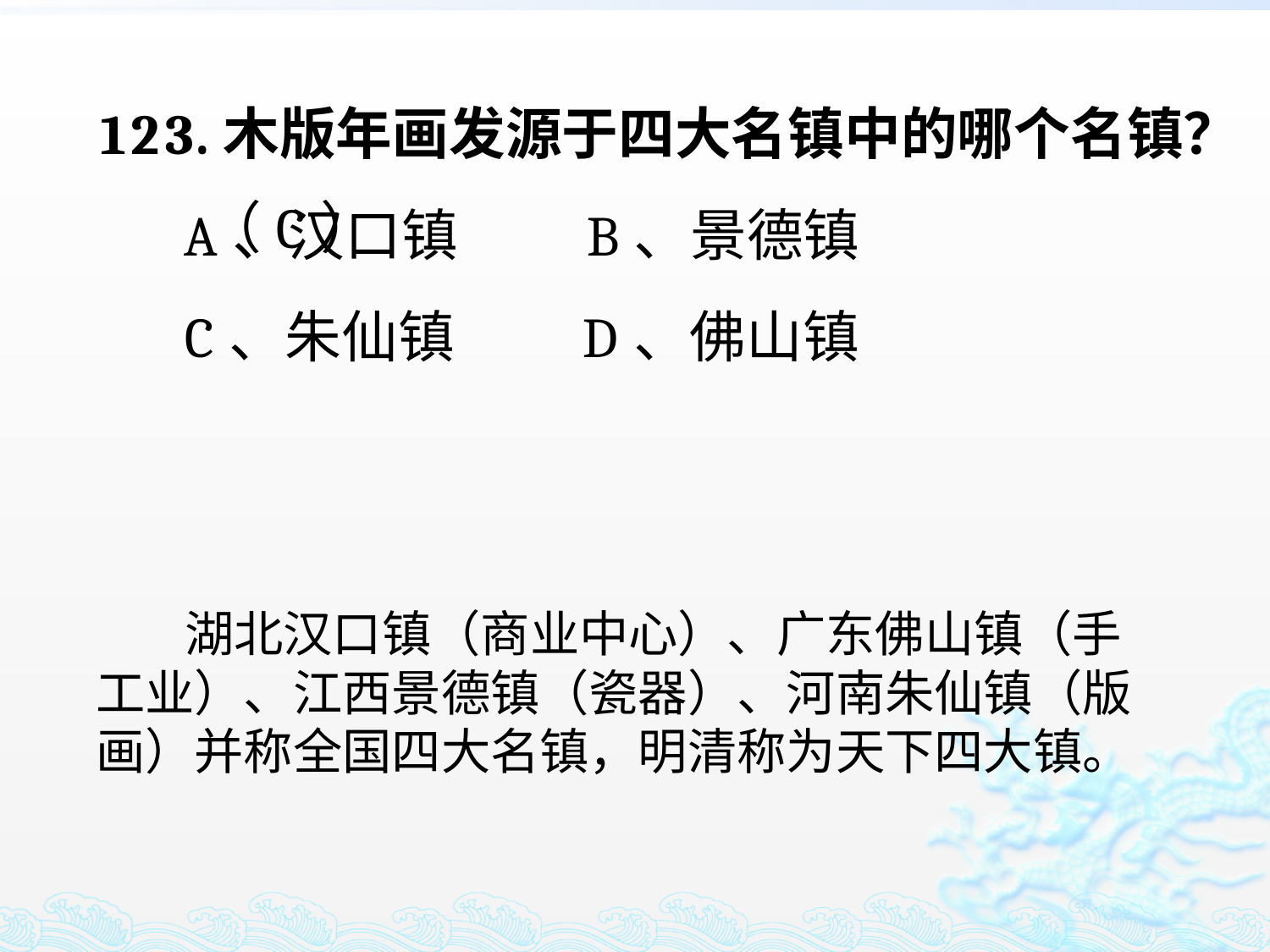

123.木版年画发源于四大名镇中的哪个名镇？
       A、汉口镇         B、景德镇
       C、朱仙镇         D、佛山镇
（C）
       湖北汉口镇（商业中心）、广东佛山镇（手工业）、江西景德镇（瓷器）、河南朱仙镇（版画）并称全国四大名镇，明清称为天下四大镇。